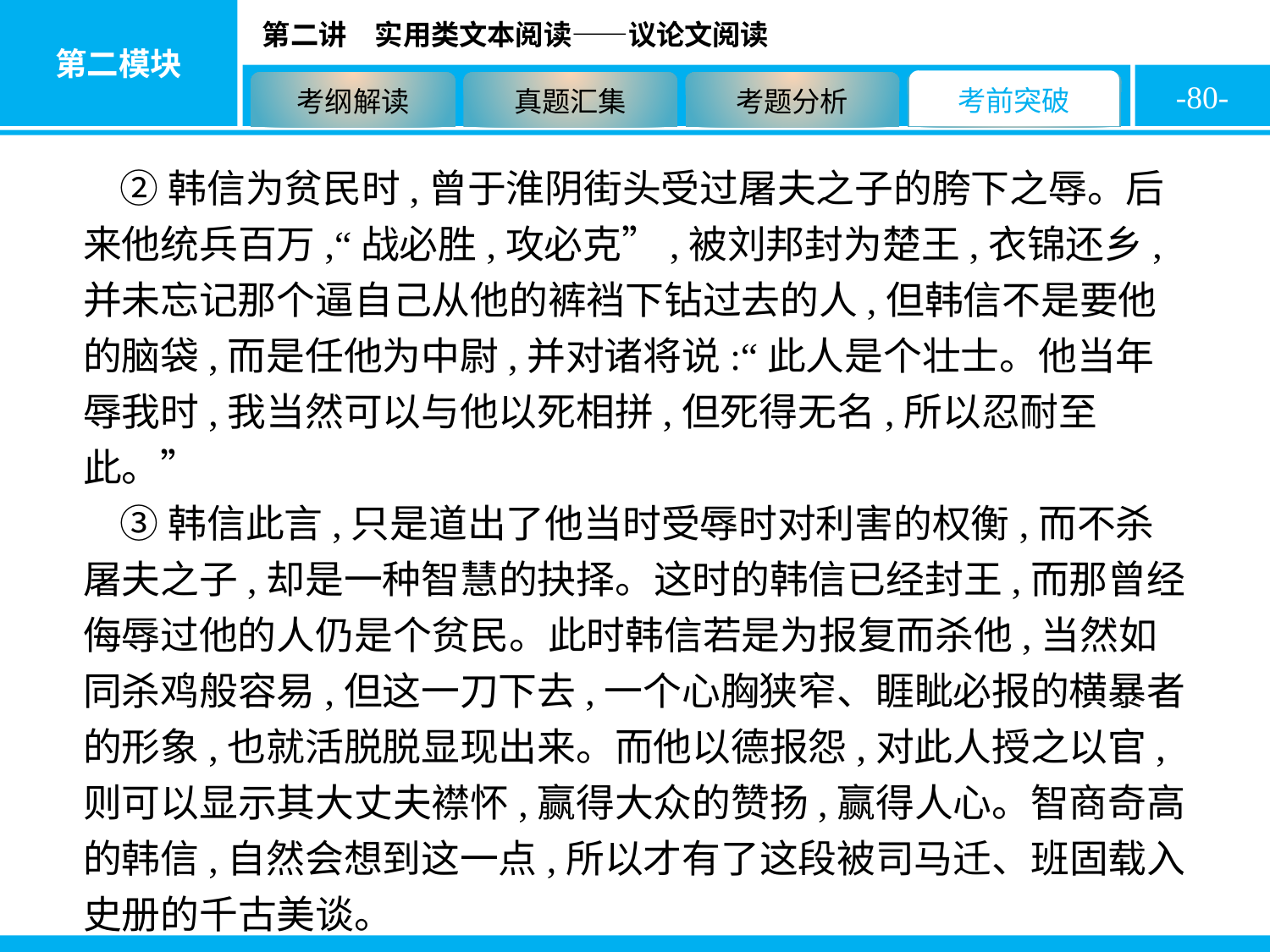

-80-
②韩信为贫民时,曾于淮阴街头受过屠夫之子的胯下之辱。后来他统兵百万,“战必胜,攻必克”,被刘邦封为楚王,衣锦还乡,并未忘记那个逼自己从他的裤裆下钻过去的人,但韩信不是要他的脑袋,而是任他为中尉,并对诸将说:“此人是个壮士。他当年辱我时,我当然可以与他以死相拼,但死得无名,所以忍耐至此。”
③韩信此言,只是道出了他当时受辱时对利害的权衡,而不杀屠夫之子,却是一种智慧的抉择。这时的韩信已经封王,而那曾经侮辱过他的人仍是个贫民。此时韩信若是为报复而杀他,当然如同杀鸡般容易,但这一刀下去,一个心胸狭窄、睚眦必报的横暴者的形象,也就活脱脱显现出来。而他以德报怨,对此人授之以官,则可以显示其大丈夫襟怀,赢得大众的赞扬,赢得人心。智商奇高的韩信,自然会想到这一点,所以才有了这段被司马迁、班固载入史册的千古美谈。